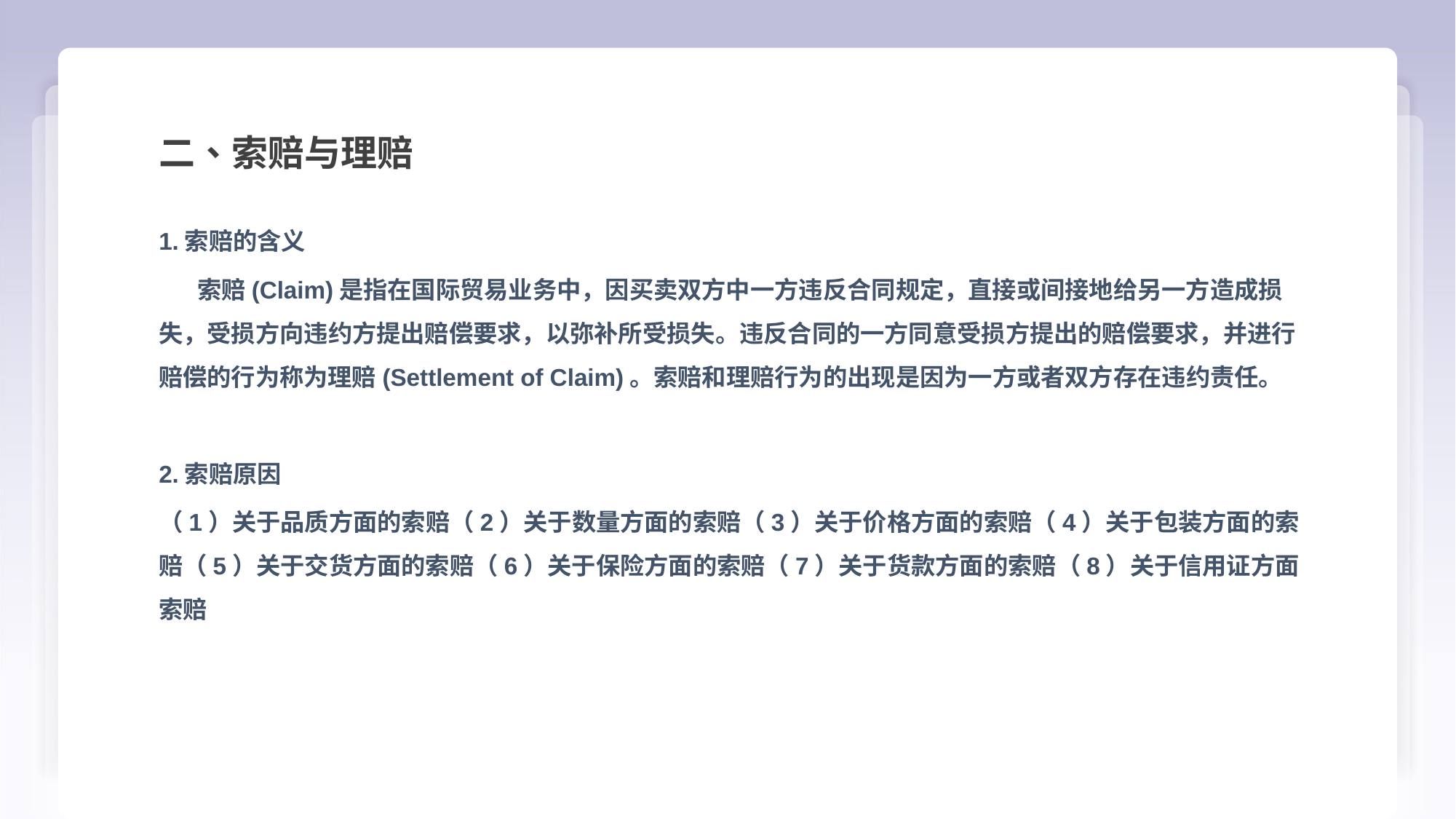

二、索赔与理赔
1.索赔的含义
      索赔(Claim)是指在国际贸易业务中，因买卖双方中一方违反合同规定，直接或间接地给另一方造成损失，受损方向违约方提出赔偿要求，以弥补所受损失。违反合同的一方同意受损方提出的赔偿要求，并进行赔偿的行为称为理赔(Settlement of Claim)。索赔和理赔行为的出现是因为一方或者双方存在违约责任。

2.索赔原因
（1）关于品质方面的索赔（2）关于数量方面的索赔（3）关于价格方面的索赔（4）关于包装方面的索赔（5）关于交货方面的索赔（6）关于保险方面的索赔（7）关于货款方面的索赔（8）关于信用证方面索赔